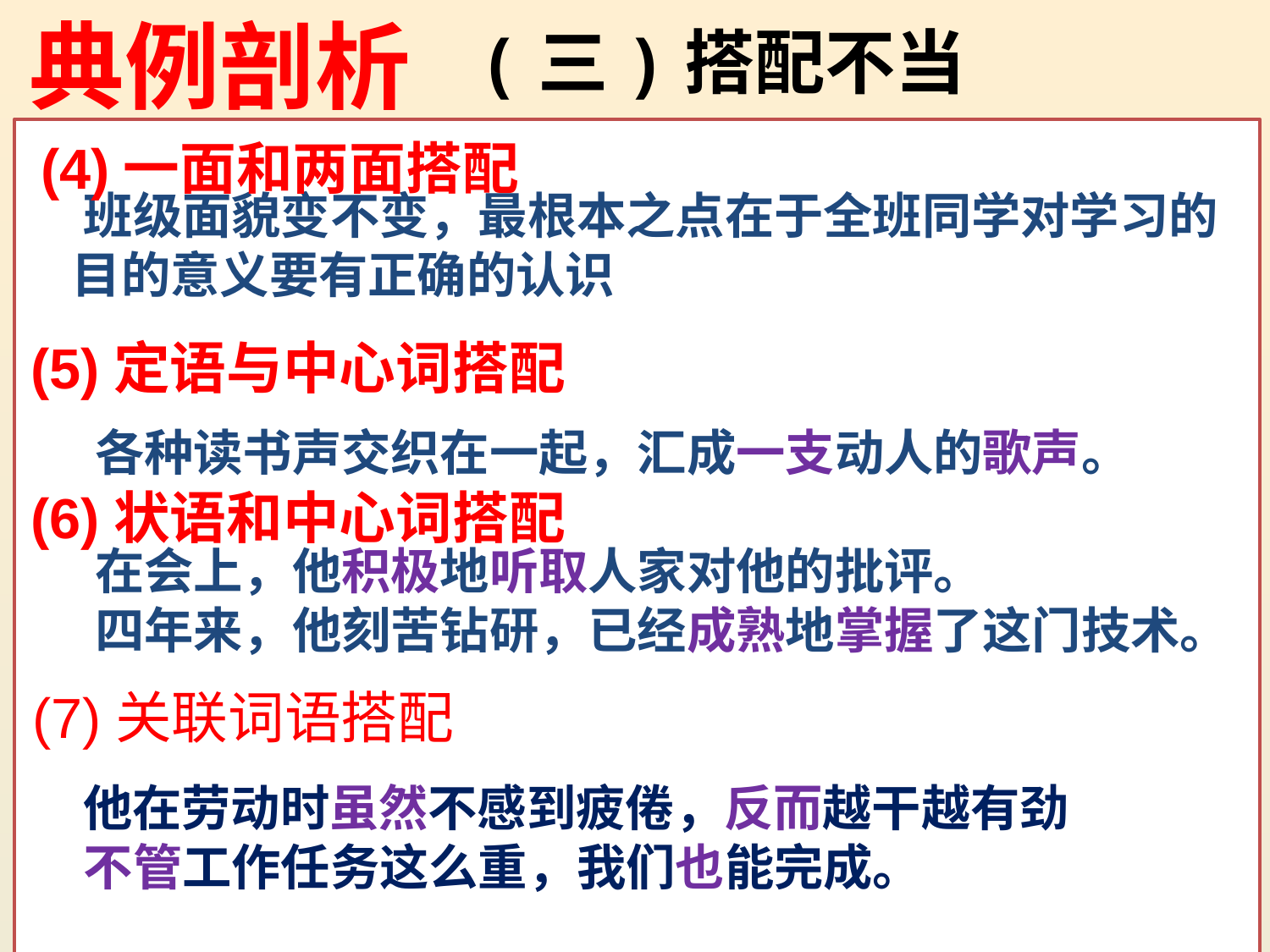

典例剖析
(三)搭配不当

    班级面貌变不变，最根本之点在于全班同学对学习的       目的意义要有正确的认识

     各种读书声交织在一起，汇成一支动人的歌声。

     在会上，他积极地听取人家对他的批评。
     四年来，他刻苦钻研，已经成熟地掌握了这门技术。

    他在劳动时虽然不感到疲倦，反而越干越有劲
    不管工作任务这么重，我们也能完成。

 (4)一面和两面搭配
(5)定语与中心词搭配
(6)状语和中心词搭配
(7)关联词语搭配